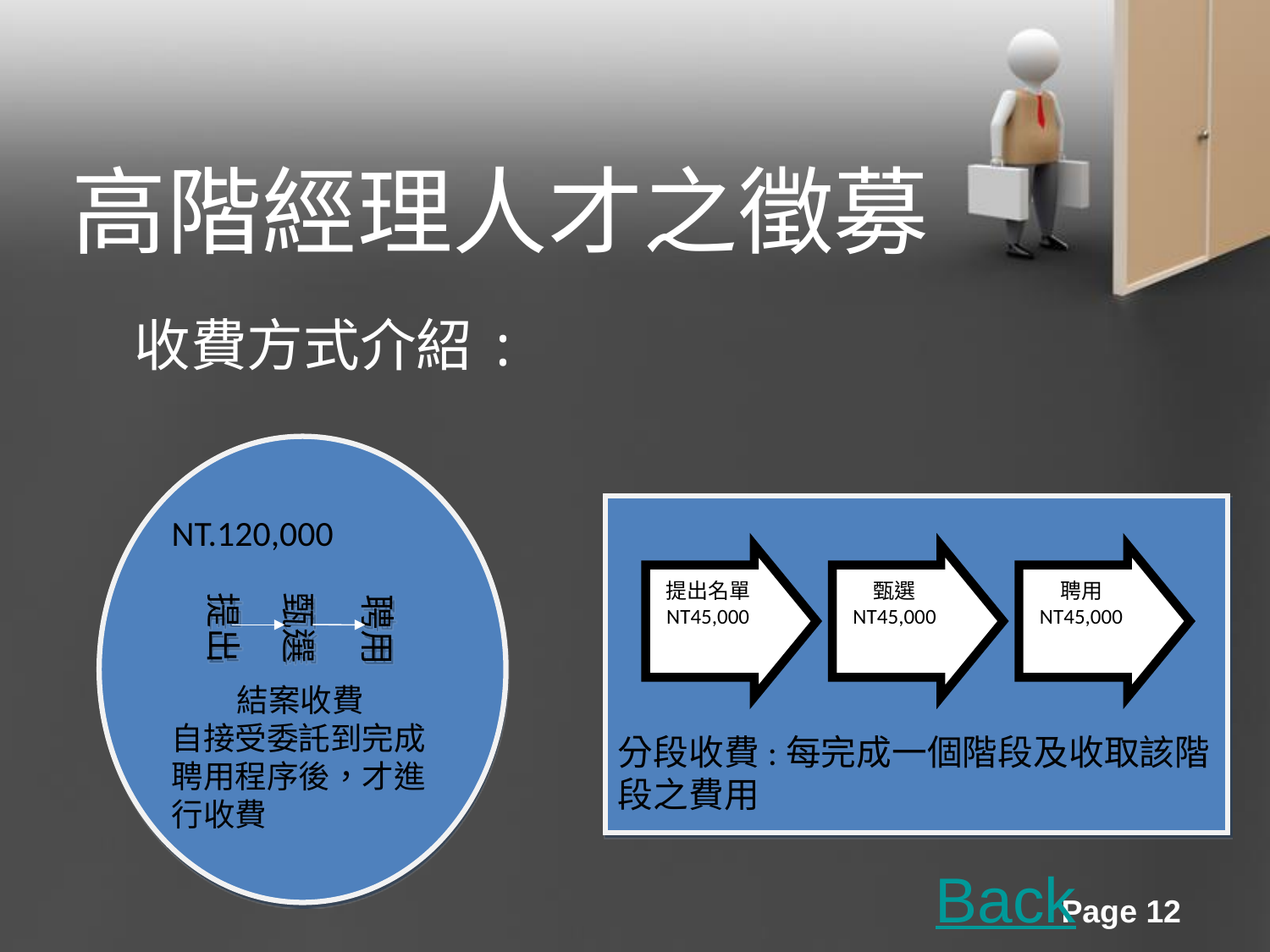

高階經理人才之徵募
收費方式介紹:
NT.120,000

             結案收費
自接受委託到完成聘用程序後，才進行收費

提出
甄選
聘用

分段收費:每完成一個階段及收取該階段之費用
提出名單
NT45,000
甄選
NT45,000
聘用
NT45,000
Back